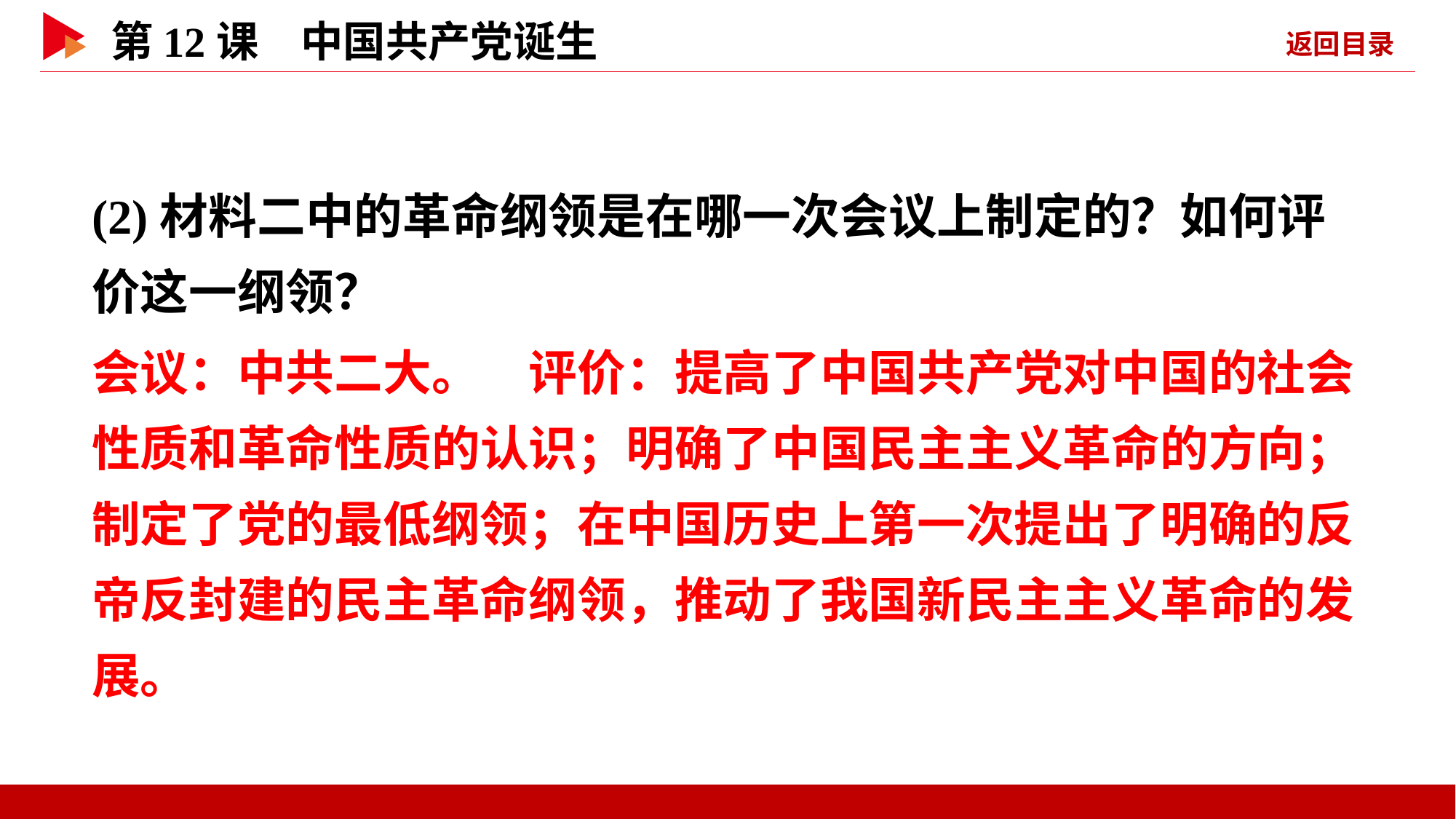

(2)材料二中的革命纲领是在哪一次会议上制定的？如何评价这一纲领？
会议：中共二大。　评价：提高了中国共产党对中国的社会性质和革命性质的认识；明确了中国民主主义革命的方向；制定了党的最低纲领；在中国历史上第一次提出了明确的反帝反封建的民主革命纲领，推动了我国新民主主义革命的发展。